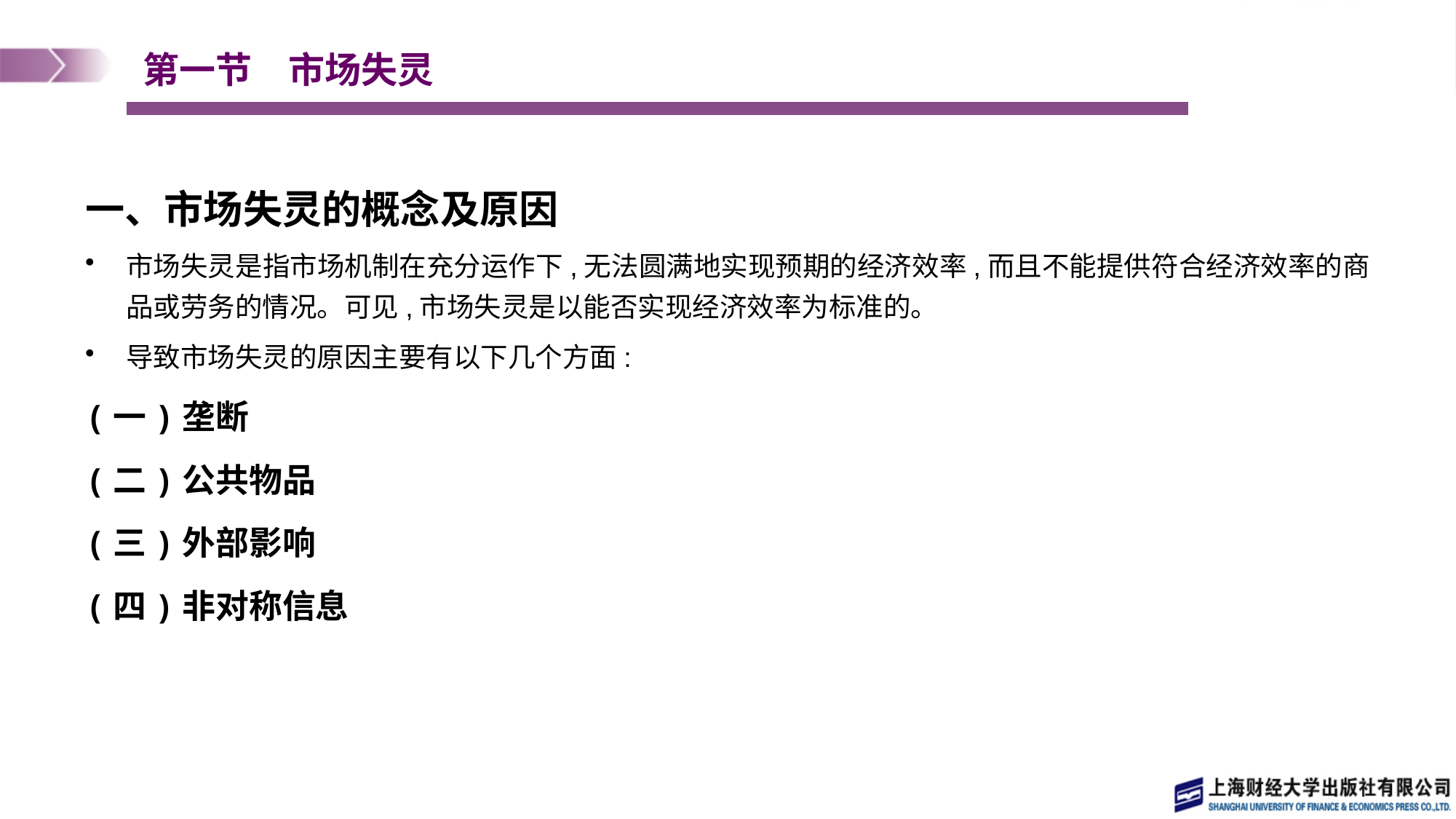

# 第一节　市场失灵
一、市场失灵的概念及原因
市场失灵是指市场机制在充分运作下,无法圆满地实现预期的经济效率,而且不能提供符合经济效率的商品或劳务的情况。可见,市场失灵是以能否实现经济效率为标准的。
导致市场失灵的原因主要有以下几个方面:
(一)垄断
(二)公共物品
(三)外部影响
(四)非对称信息